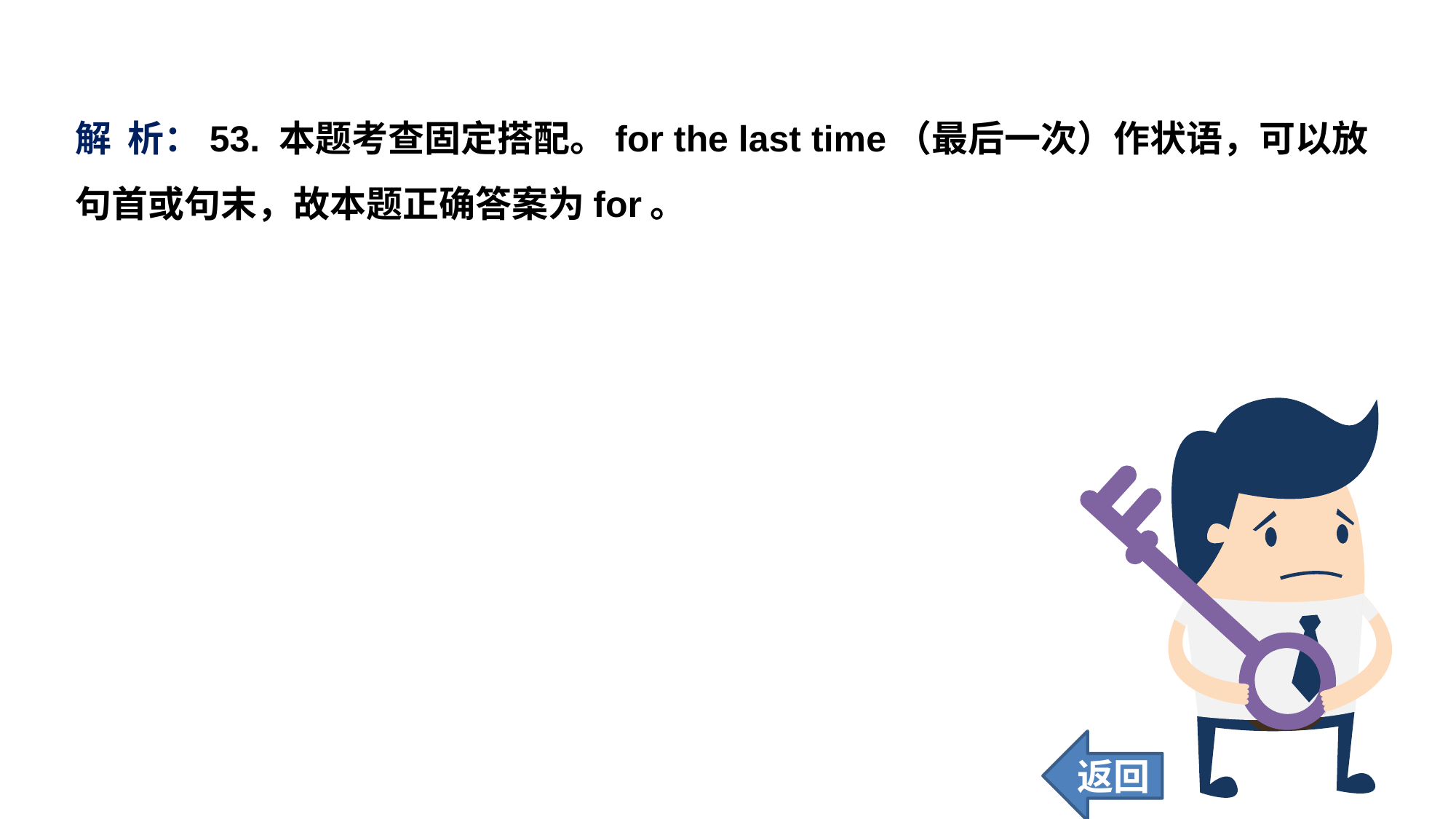

解  析：53. 本题考查固定搭配。for the last time（最后一次）作状语，可以放句首或句末，故本题正确答案为for。

返回
240